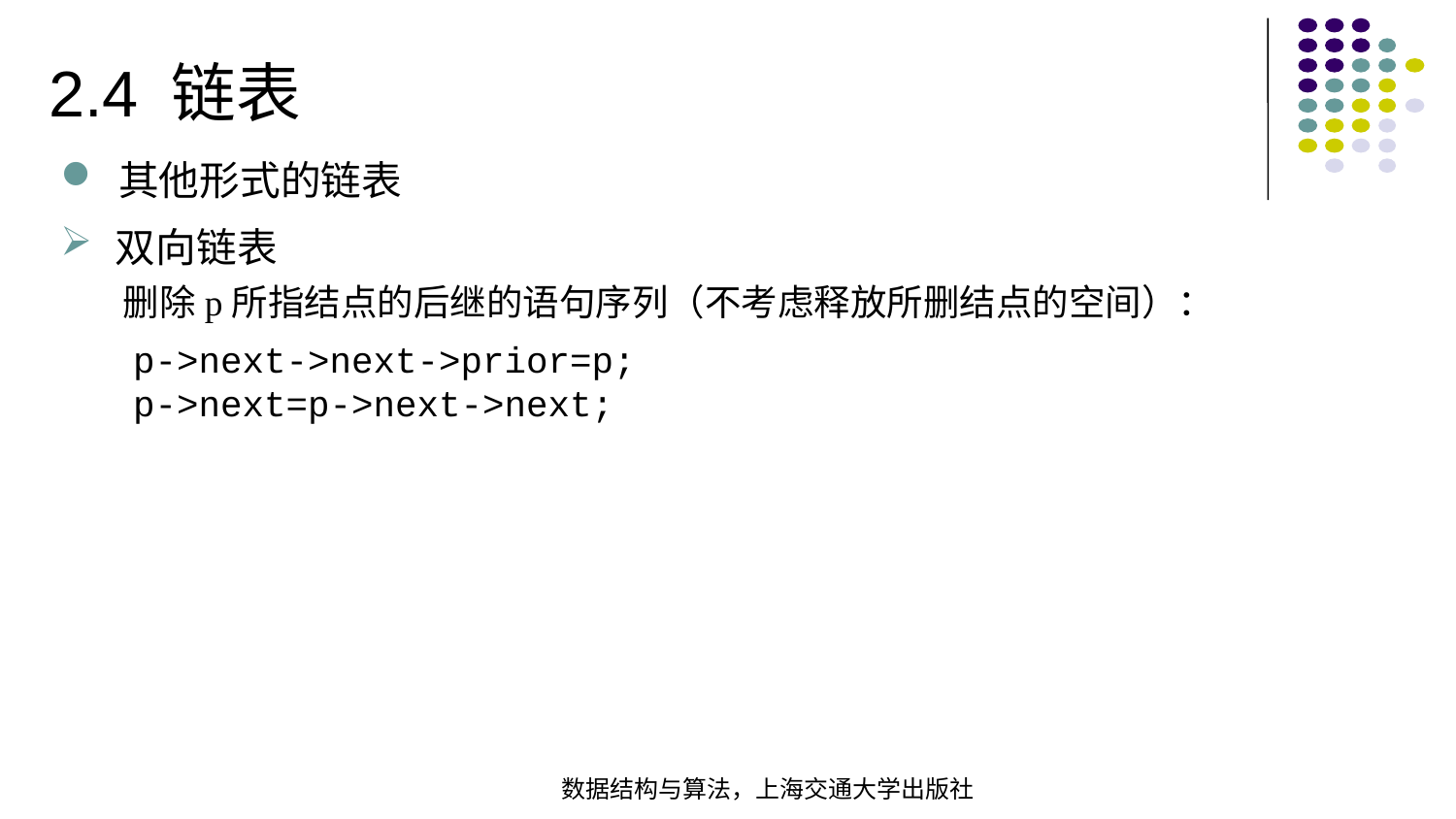

2.4 链表
其他形式的链表
双向链表
删除p所指结点的后继的语句序列（不考虑释放所删结点的空间）：
p->next->next->prior=p;
p->next=p->next->next;